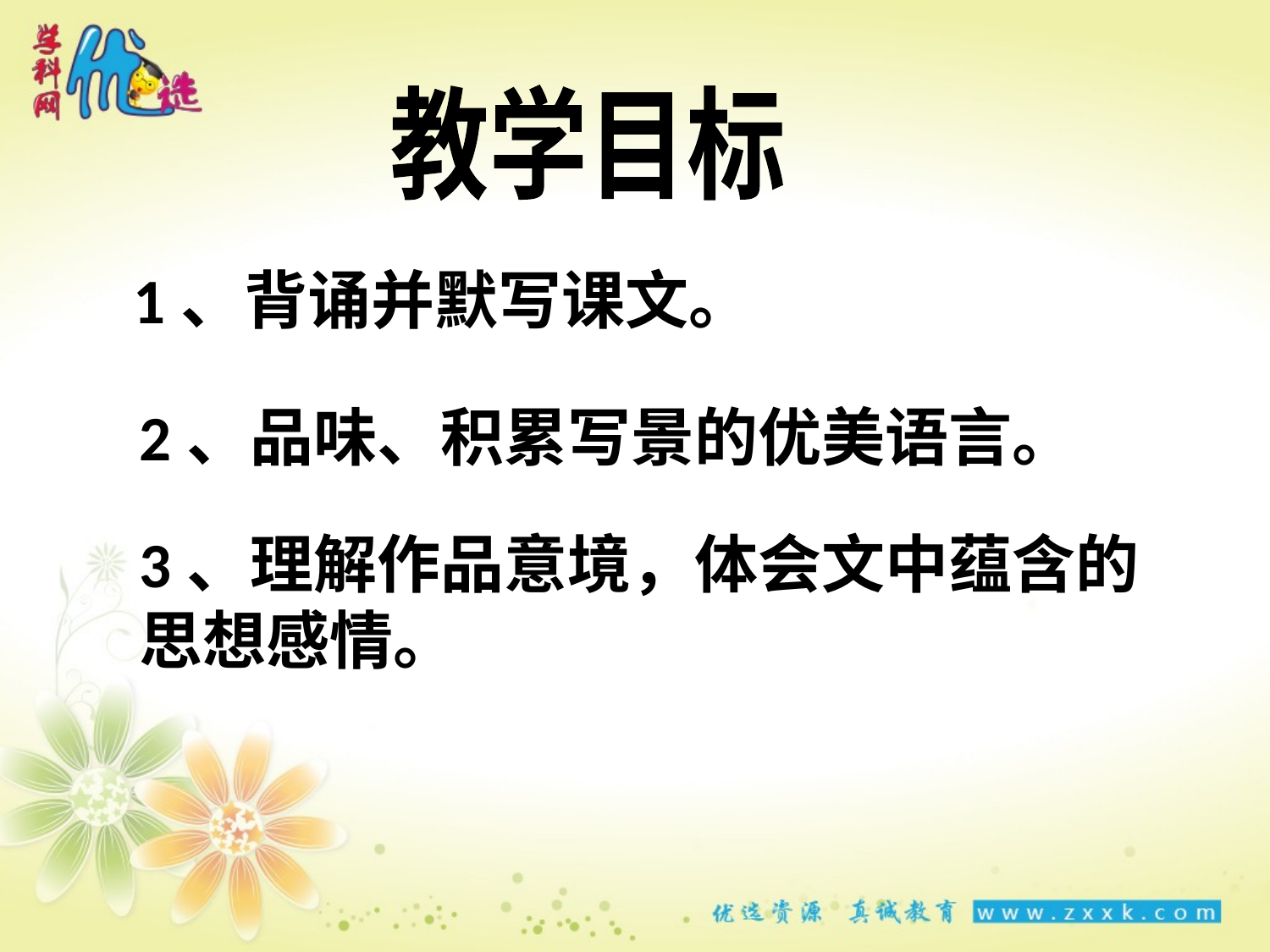

教学目标
1、背诵并默写课文。
2、品味、积累写景的优美语言。
3、理解作品意境，体会文中蕴含的思想感情。